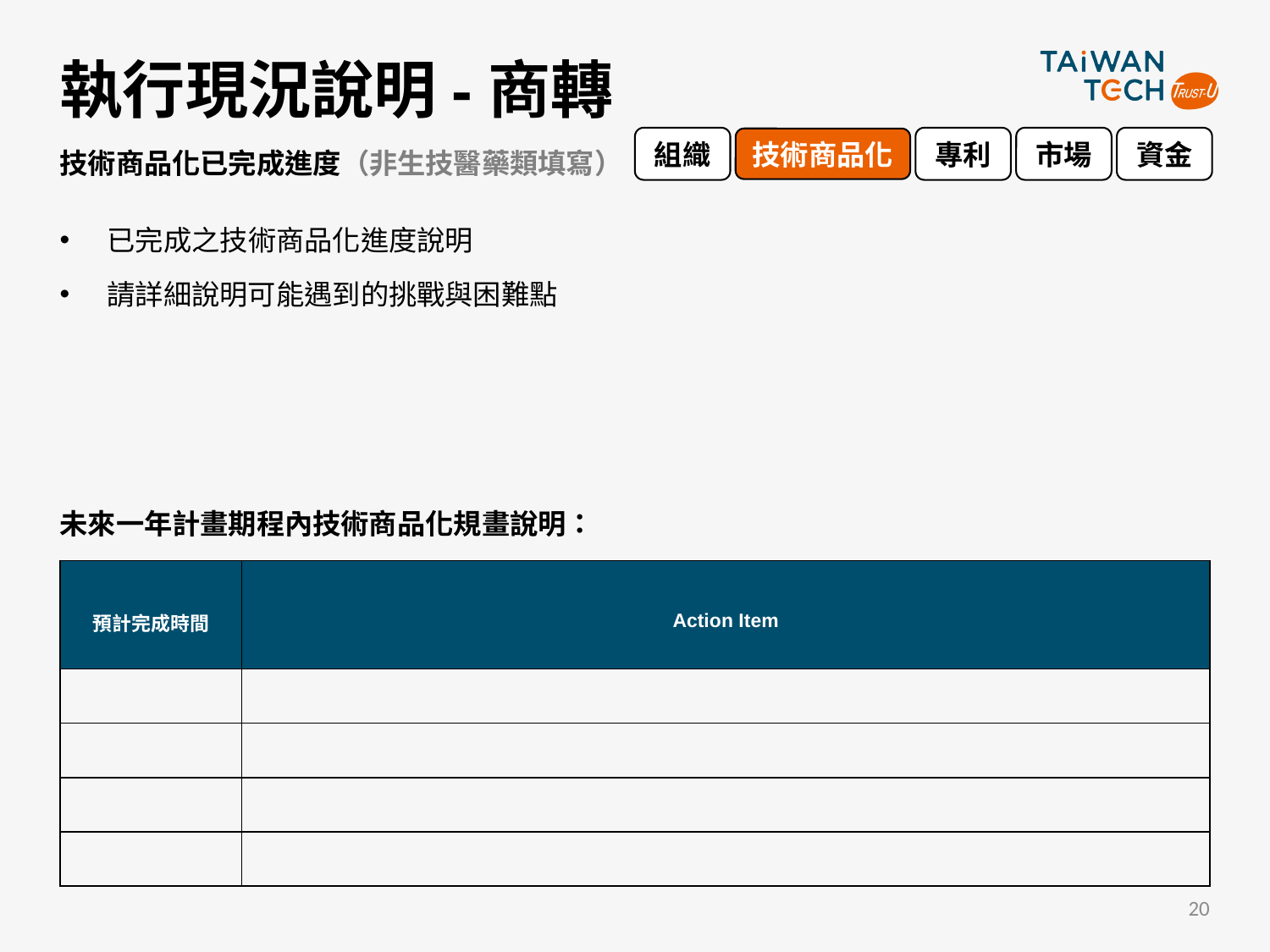

# 執行現況說明-商轉
組織
專利
市場
資金
技術商品化
技術商品化已完成進度（非生技醫藥類填寫）
已完成之技術商品化進度說明
請詳細說明可能遇到的挑戰與困難點
未來一年計畫期程內技術商品化規畫說明：
| 預計完成時間 | Action Item |
| --- | --- |
|  |  |
|  |  |
|  |  |
|  |  |
20